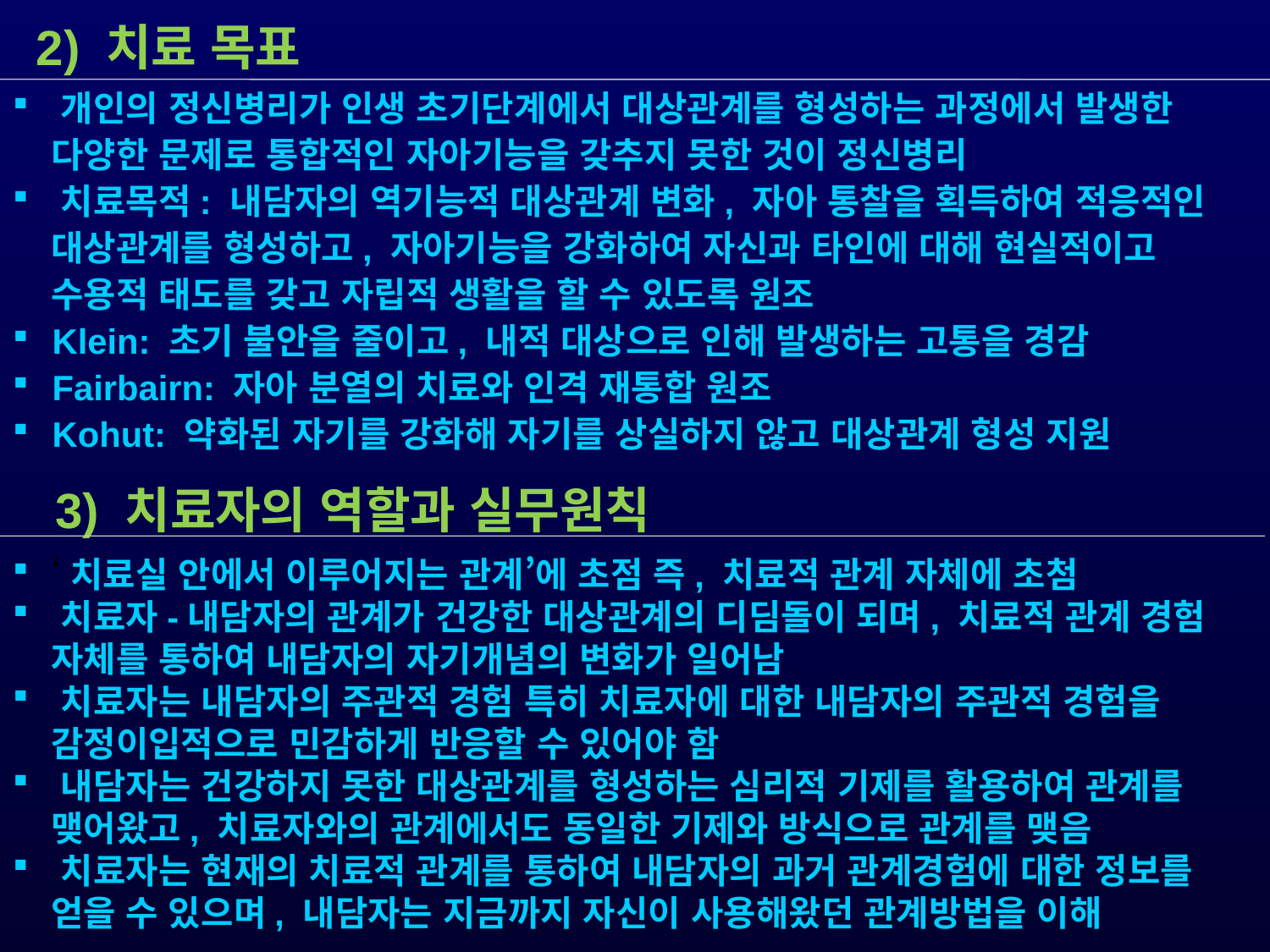

2) 치료 목표
 개인의 정신병리가 인생 초기단계에서 대상관계를 형성하는 과정에서 발생한
   다양한 문제로 통합적인 자아기능을 갖추지 못한 것이 정신병리
 치료목적: 내담자의 역기능적 대상관계 변화, 자아 통찰을 획득하여 적응적인
   대상관계를 형성하고, 자아기능을 강화하여 자신과 타인에 대해 현실적이고
   수용적 태도를 갖고 자립적 생활을 할 수 있도록 원조
 Klein: 초기 불안을 줄이고, 내적 대상으로 인해 발생하는 고통을 경감
 Fairbairn: 자아 분열의 치료와 인격 재통합 원조
 Kohut: 약화된 자기를 강화해 자기를 상실하지 않고 대상관계 형성 지원

 3) 치료자의 역할과 실무원칙

 ‘치료실 안에서 이루어지는 관계’에 초점 즉, 치료적 관계 자체에 초첨
 치료자-내담자의 관계가 건강한 대상관계의 디딤돌이 되며, 치료적 관계 경험
   자체를 통하여 내담자의 자기개념의 변화가 일어남
 치료자는 내담자의 주관적 경험 특히 치료자에 대한 내담자의 주관적 경험을
   감정이입적으로 민감하게 반응할 수 있어야 함
 내담자는 건강하지 못한 대상관계를 형성하는 심리적 기제를 활용하여 관계를
   맺어왔고, 치료자와의 관계에서도 동일한 기제와 방식으로 관계를 맺음
 치료자는 현재의 치료적 관계를 통하여 내담자의 과거 관계경험에 대한 정보를
   얻을 수 있으며, 내담자는 지금까지 자신이 사용해왔던 관계방법을 이해